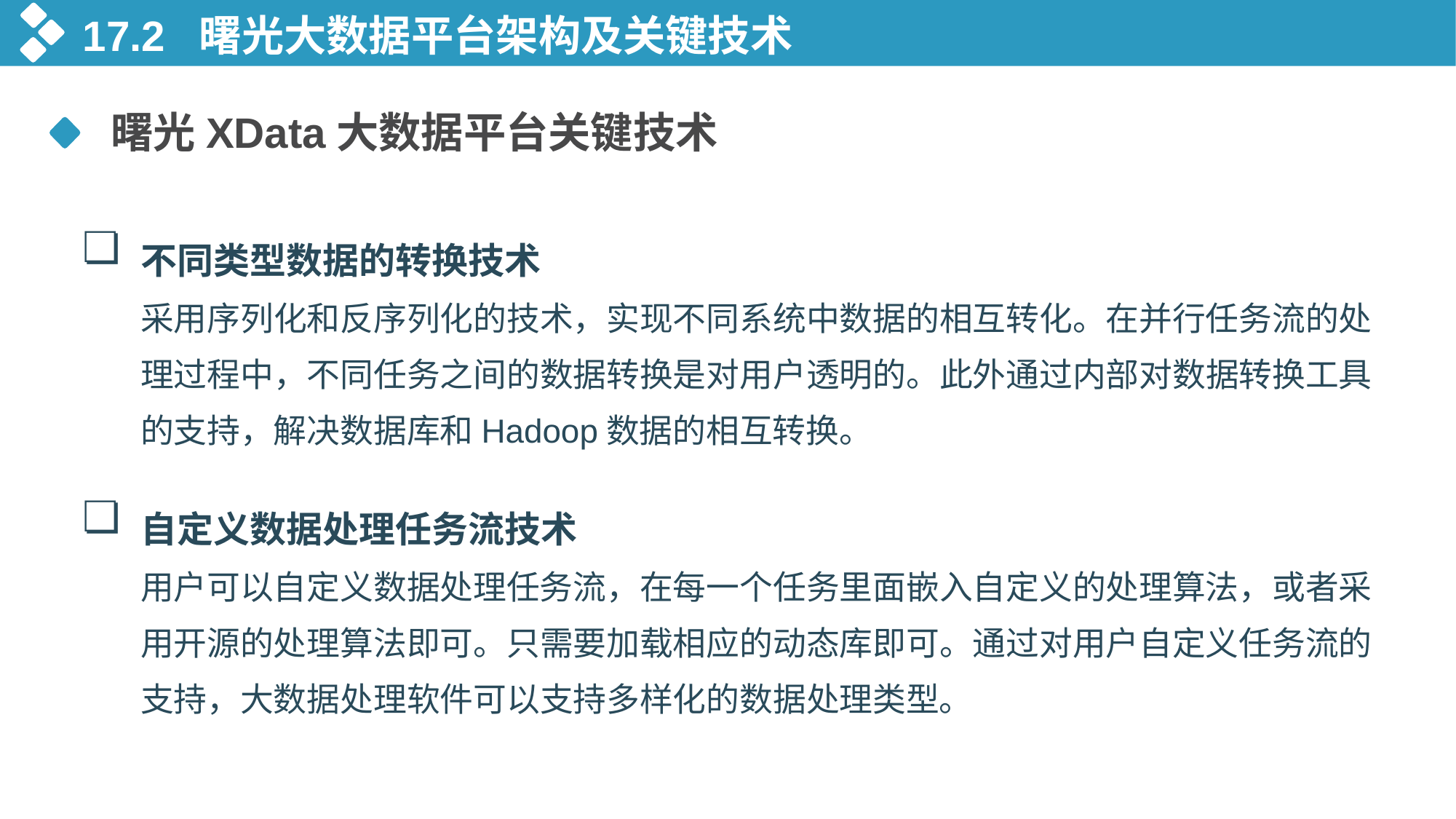

17.2  曙光大数据平台架构及关键技术
 曙光XData大数据平台关键技术

❏
不同类型数据的转换技术
采用序列化和反序列化的技术，实现不同系统中数据的相互转化。在并行任务流的处理过程中，不同任务之间的数据转换是对用户透明的。此外通过内部对数据转换工具的支持，解决数据库和Hadoop数据的相互转换。
❏
自定义数据处理任务流技术
用户可以自定义数据处理任务流，在每一个任务里面嵌入自定义的处理算法，或者采用开源的处理算法即可。只需要加载相应的动态库即可。通过对用户自定义任务流的支持，大数据处理软件可以支持多样化的数据处理类型。